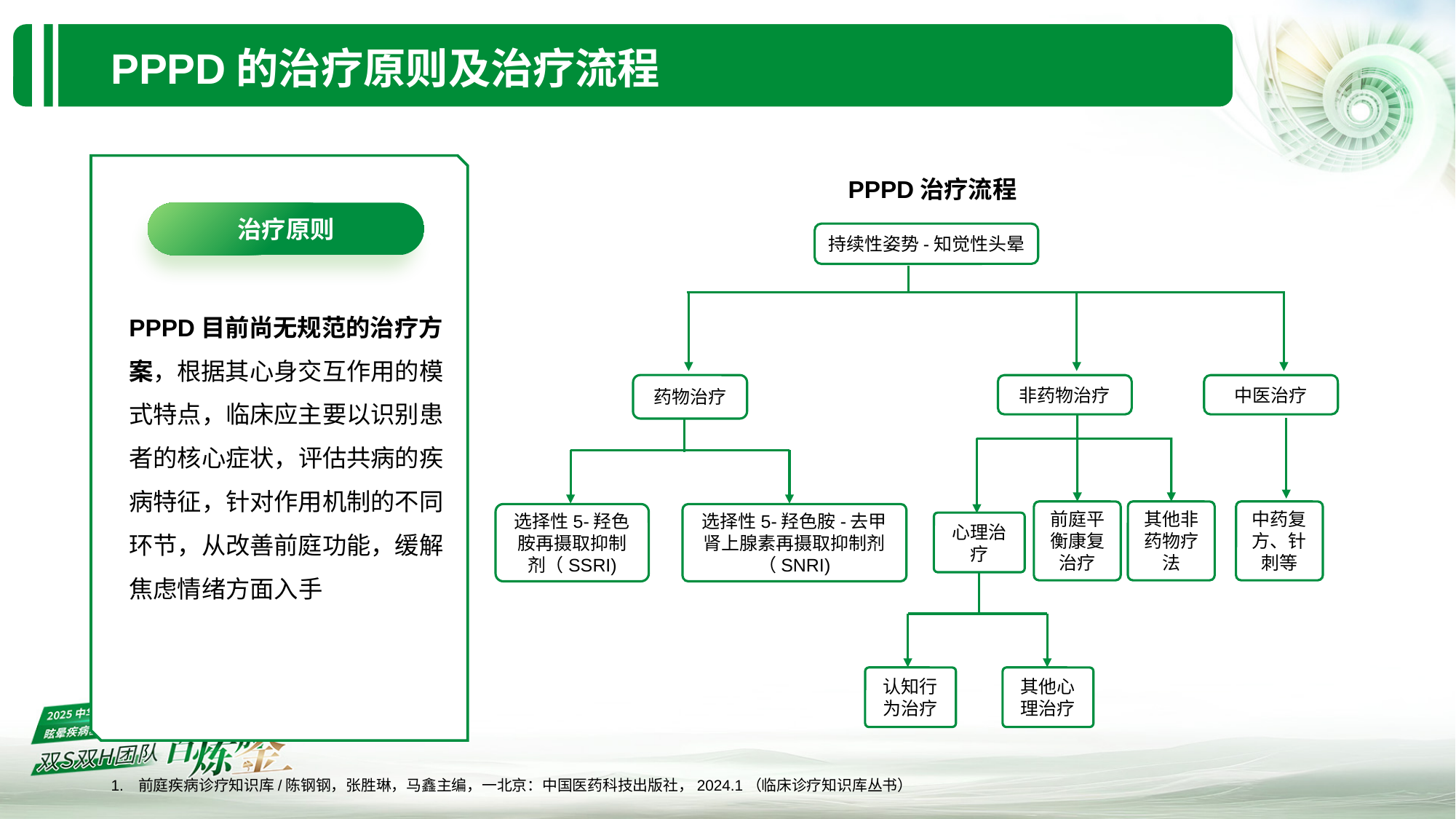

PPPD的治疗原则及治疗流程

PPPD治疗流程
治疗原则
持续性姿势-知觉性头晕
PPPD目前尚无规范的治疗方案，根据其心身交互作用的模式特点，临床应主要以识别患者的核心症状，评估共病的疾病特征，针对作用机制的不同环节，从改善前庭功能，缓解焦虑情绪方面入手
药物治疗
非药物治疗
中医治疗
前庭平衡康复治疗
其他非药物疗法
中药复方、针刺等
选择性5-羟色胺再摄取抑制剂（SSRI)
选择性5-羟色胺-去甲肾上腺素再摄取抑制剂（SNRI)
心理治疗
认知行为治疗
其他心理治疗
前庭疾病诊疗知识库/陈钢钢，张胜琳，马鑫主编，一北京：中国医药科技出版社，2024.1（临床诊疗知识库丛书）